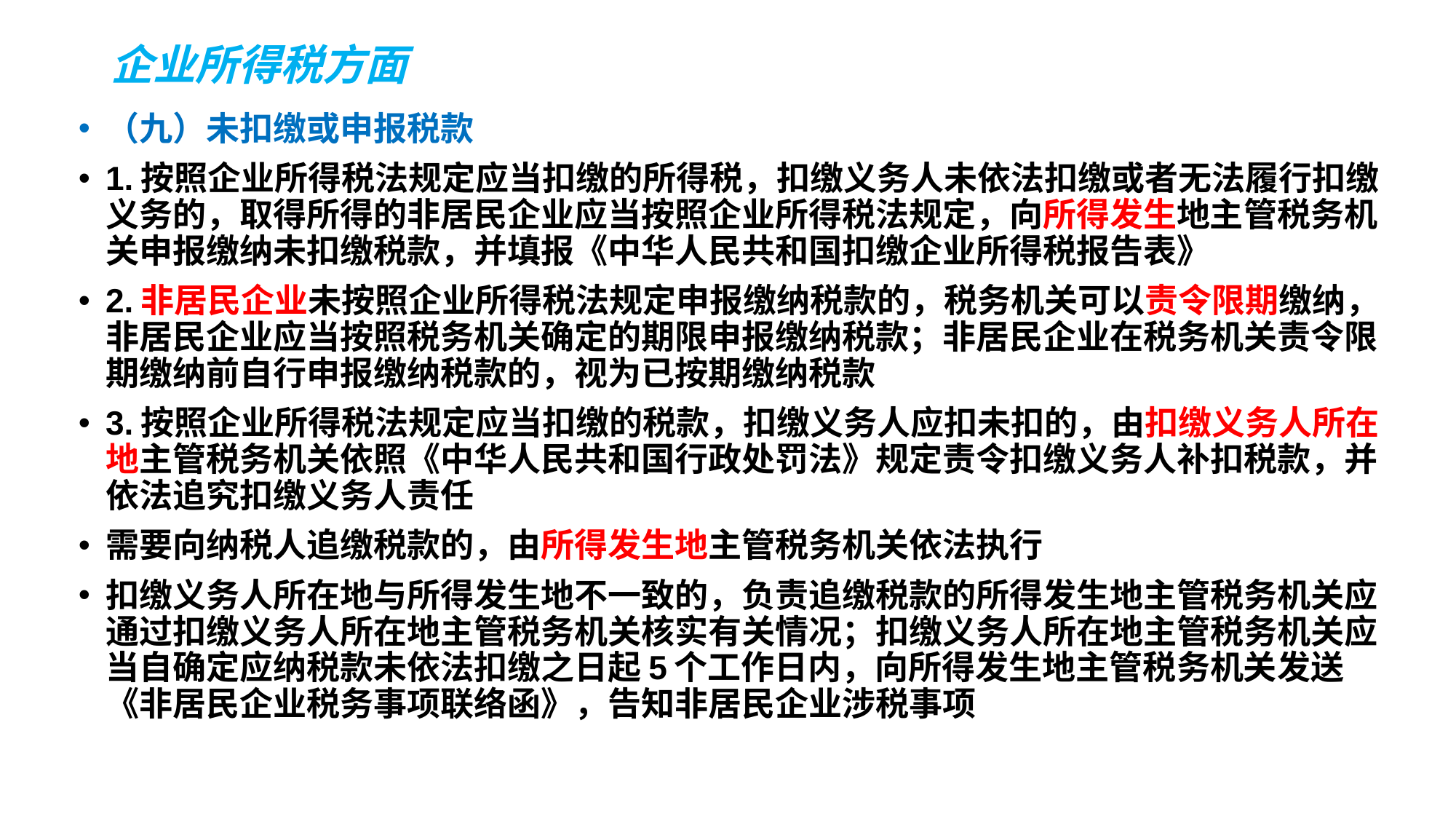

# 企业所得税方面
（九）未扣缴或申报税款
1.按照企业所得税法规定应当扣缴的所得税，扣缴义务人未依法扣缴或者无法履行扣缴义务的，取得所得的非居民企业应当按照企业所得税法规定，向所得发生地主管税务机关申报缴纳未扣缴税款，并填报《中华人民共和国扣缴企业所得税报告表》
2.非居民企业未按照企业所得税法规定申报缴纳税款的，税务机关可以责令限期缴纳，非居民企业应当按照税务机关确定的期限申报缴纳税款；非居民企业在税务机关责令限期缴纳前自行申报缴纳税款的，视为已按期缴纳税款
3.按照企业所得税法规定应当扣缴的税款，扣缴义务人应扣未扣的，由扣缴义务人所在地主管税务机关依照《中华人民共和国行政处罚法》规定责令扣缴义务人补扣税款，并依法追究扣缴义务人责任
需要向纳税人追缴税款的，由所得发生地主管税务机关依法执行
扣缴义务人所在地与所得发生地不一致的，负责追缴税款的所得发生地主管税务机关应通过扣缴义务人所在地主管税务机关核实有关情况；扣缴义务人所在地主管税务机关应当自确定应纳税款未依法扣缴之日起5个工作日内，向所得发生地主管税务机关发送《非居民企业税务事项联络函》，告知非居民企业涉税事项